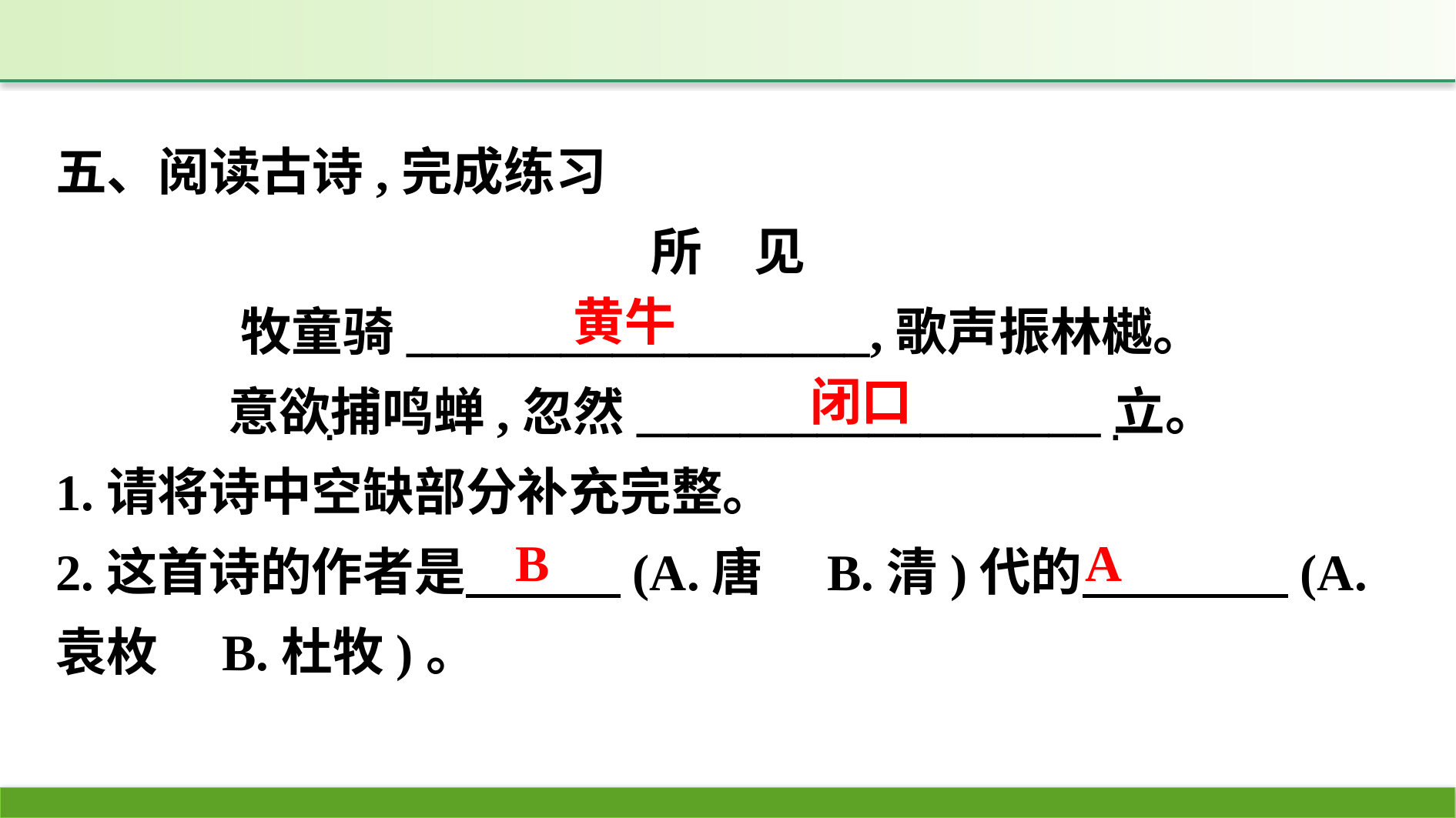

五、阅读古诗,完成练习
所　见
牧童骑__________________,歌声振林樾。
意欲捕鸣蝉,忽然__________________立。
1.请将诗中空缺部分补充完整。
2.这首诗的作者是　　　(A.唐　B.清)代的　　　　(A.袁枚　B.杜牧)。
·
·
黄牛
闭口
B
A